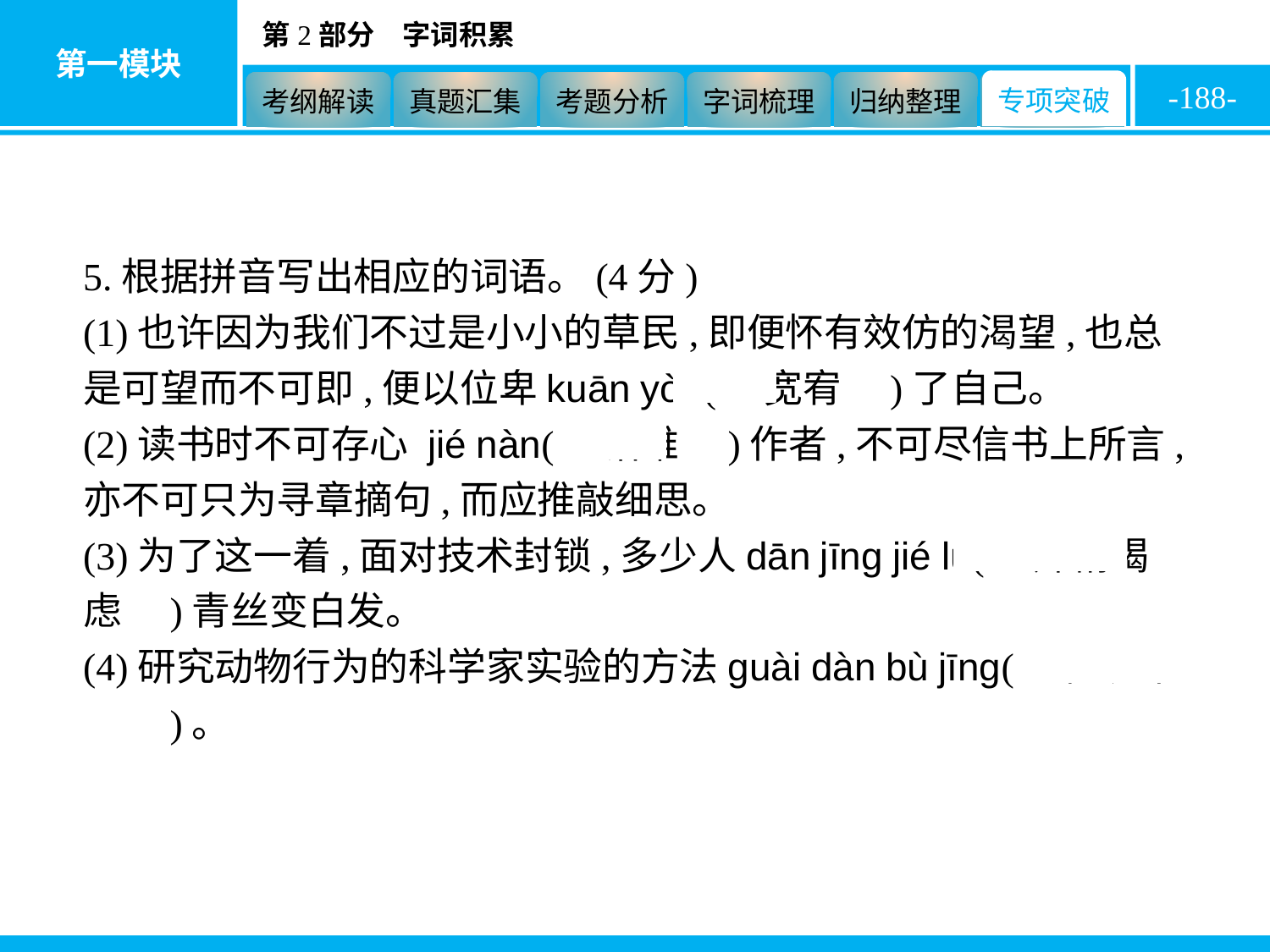

-188-
5.根据拼音写出相应的词语。(4分)
(1)也许因为我们不过是小小的草民,即便怀有效仿的渴望,也总是可望而不可即,便以位卑kuān yòu(　宽宥　)了自己。
(2)读书时不可存心 jié nàn(　诘难　)作者,不可尽信书上所言,亦不可只为寻章摘句,而应推敲细思。
(3)为了这一着,面对技术封锁,多少人dān jīng jié lǜ(　殚精竭虑　)青丝变白发。
(4)研究动物行为的科学家实验的方法guài dàn bù jīng(　怪诞不经　)。